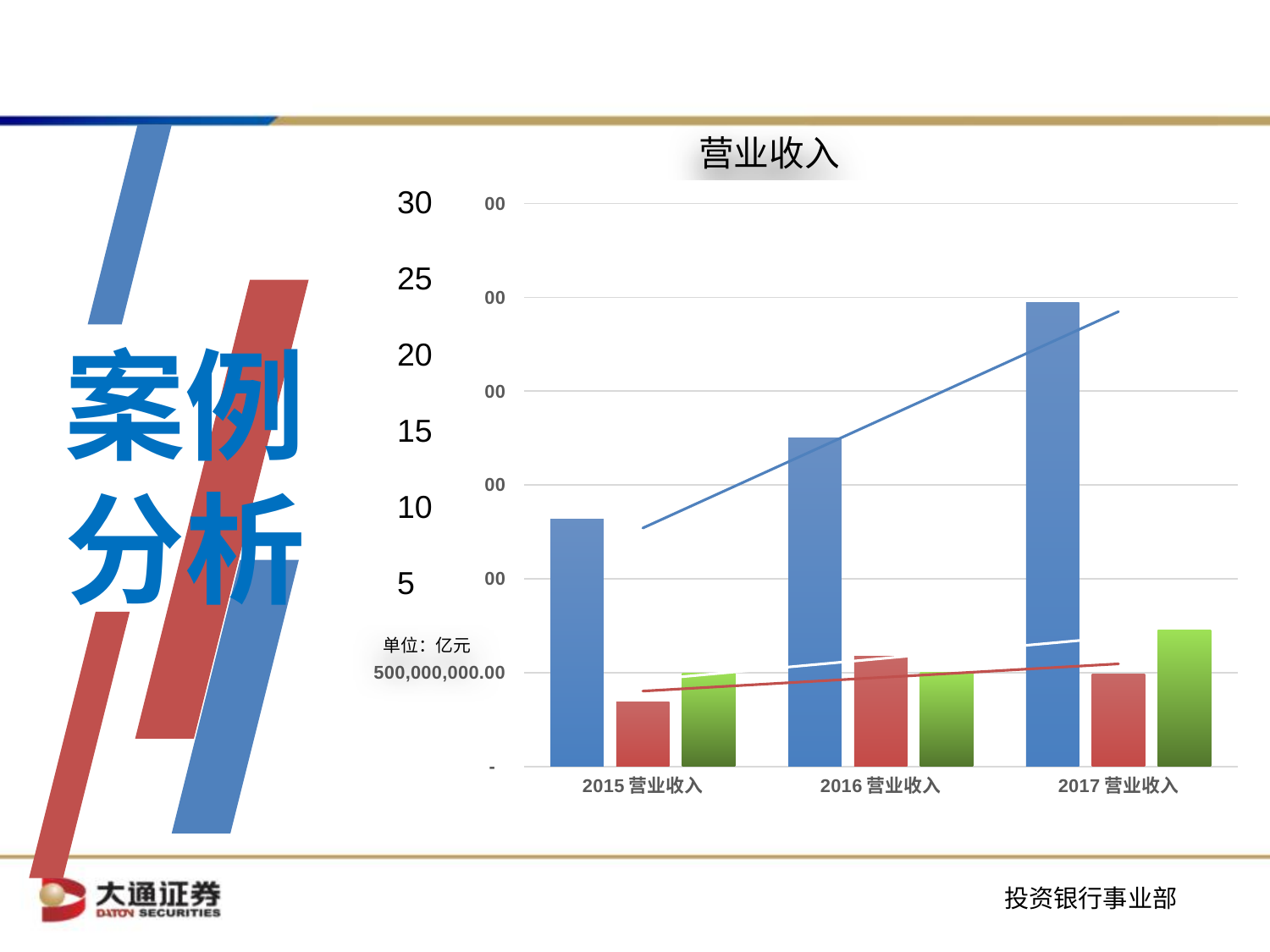

营业收入
30

25

20

15

10

5

### Chart

| Category | 深信服 | 欣悦科技 | 汉嘉设计 |
|---|---|---|---|
| 2015营业收入 | 1318758308.19 | 345598883.24 | 494872805.03 |
| 2016营业收入 | 1750046752.41 | 585277886.38 | 501800182.25 |
| 2017营业收入 | 2472474537.36 | 490665098.11 | 726208060.66 |
案例分析
Click On Add Related Title Words
点击添加相关标题文字

单位：亿元